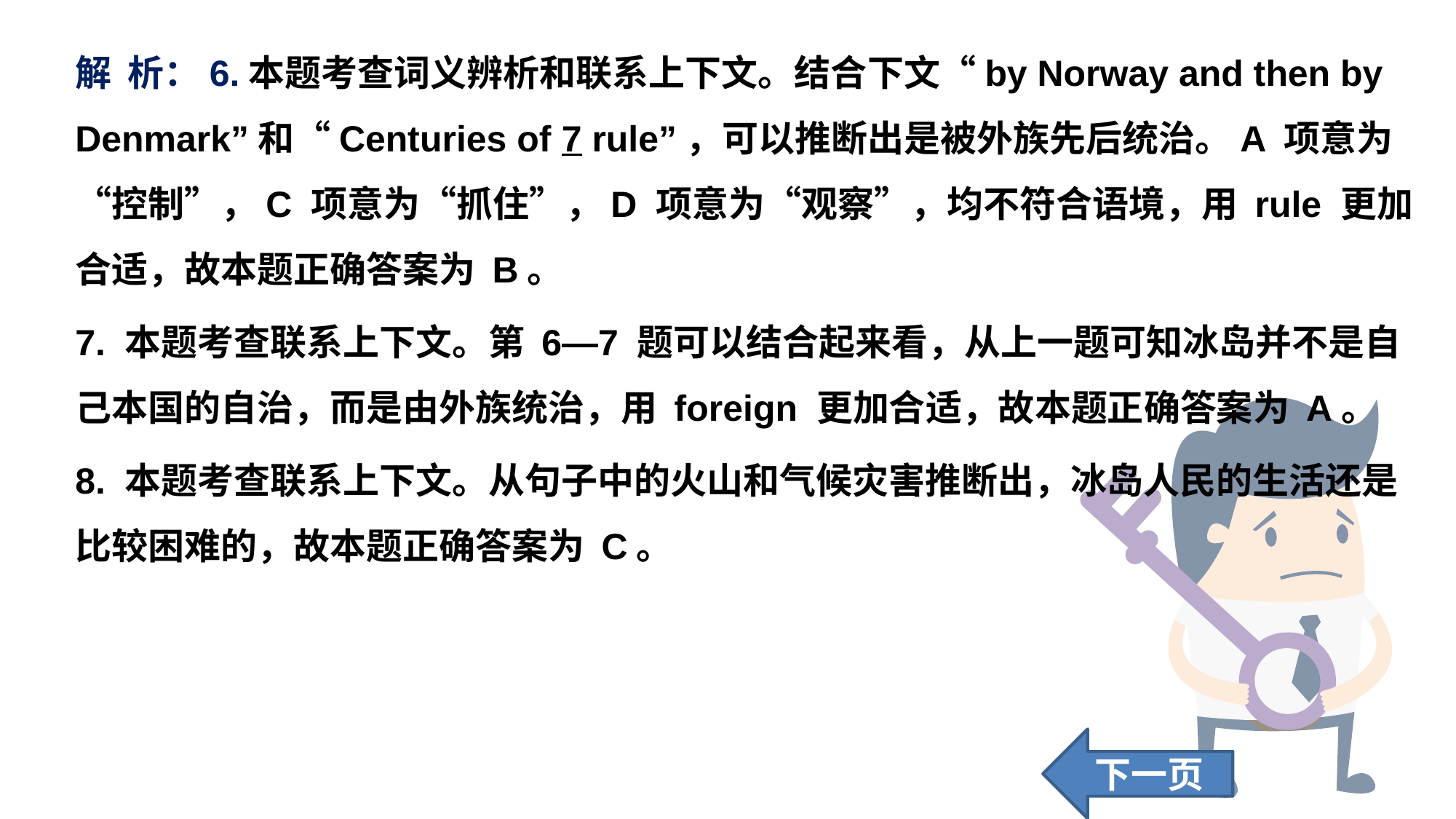

解  析：6.本题考查词义辨析和联系上下文。结合下文“by Norway and then by Denmark”和“Centuries of 7 rule”，可以推断出是被外族先后统治。A 项意为“控制”，C 项意为“抓住”，D 项意为“观察”，均不符合语境，用 rule 更加合适，故本题正确答案为 B。
7. 本题考查联系上下文。第 6—7 题可以结合起来看，从上一题可知冰岛并不是自己本国的自治，而是由外族统治，用 foreign 更加合适，故本题正确答案为 A。
8. 本题考查联系上下文。从句子中的火山和气候灾害推断出，冰岛人民的生活还是比较困难的，故本题正确答案为 C。

下一页
78